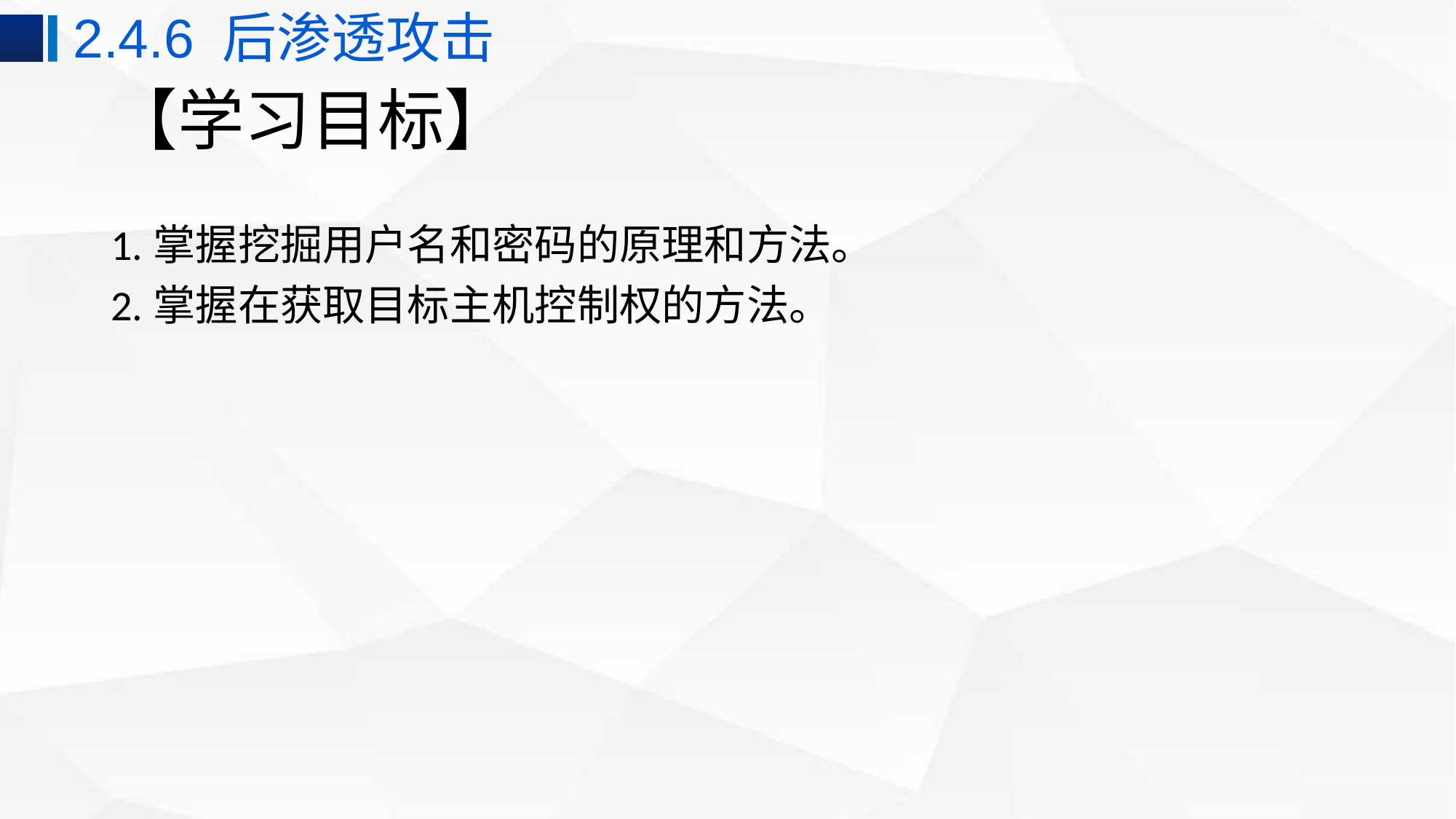

2.4.6 后渗透攻击

# 【学习目标】
1.掌握挖掘用户名和密码的原理和方法。
2.掌握在获取目标主机控制权的方法。